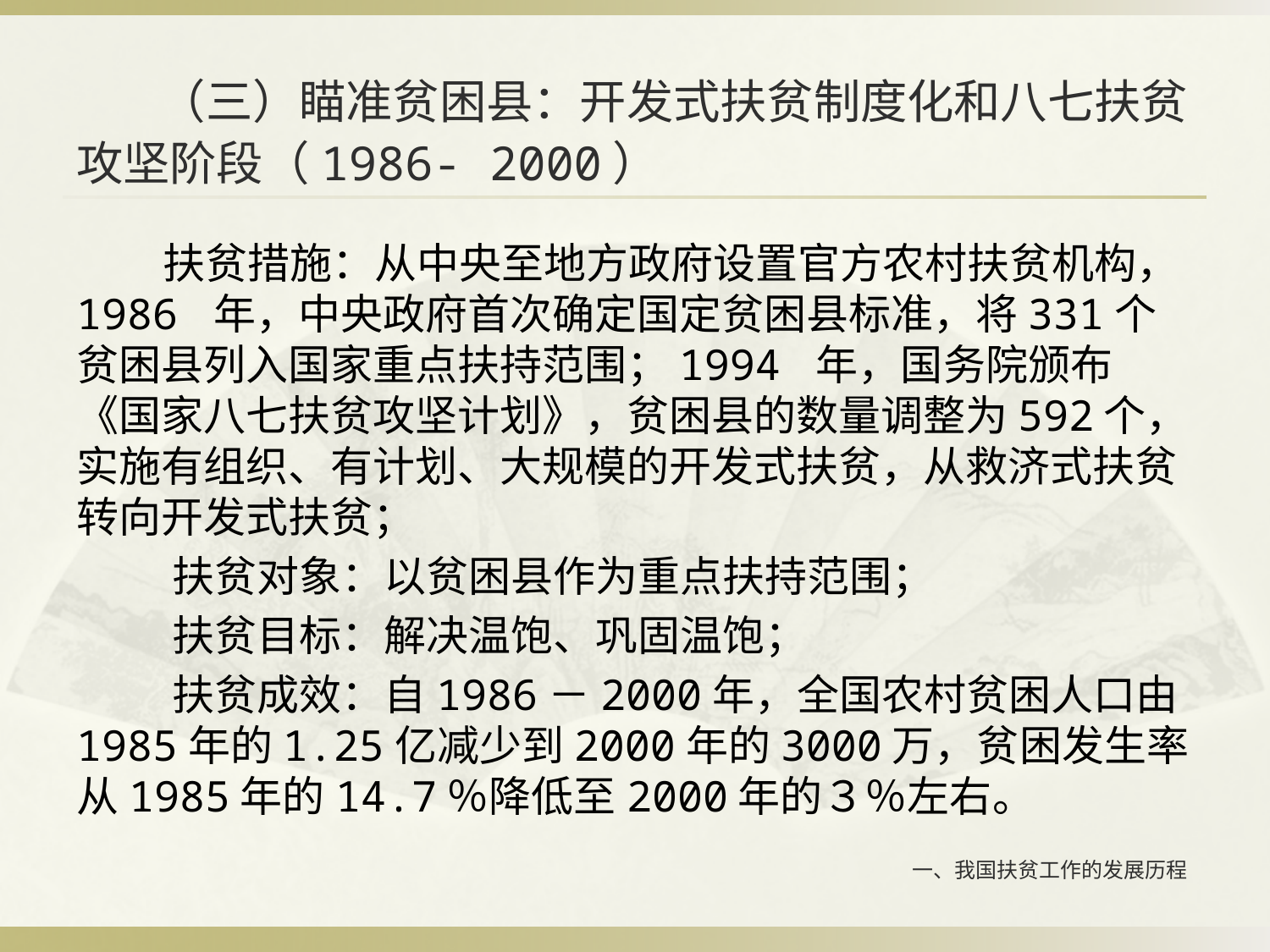

# （三）瞄准贫困县：开发式扶贫制度化和八七扶贫攻坚阶段（1986- 2000）

          扶贫措施：从中央至地方政府设置官方农村扶贫机构，1986 年，中央政府首次确定国定贫困县标准，将331个贫困县列入国家重点扶持范围；1994 年，国务院颁布《国家八七扶贫攻坚计划》，贫困县的数量调整为592个，实施有组织、有计划、大规模的开发式扶贫，从救济式扶贫转向开发式扶贫；
    扶贫对象：以贫困县作为重点扶持范围；
    扶贫目标：解决温饱、巩固温饱；
    扶贫成效：自1986－2000年，全国农村贫困人口由1985年的1.25亿减少到2000年的3000万，贫困发生率从1985年的14.7％降低至2000年的３％左右。
一、我国扶贫工作的发展历程